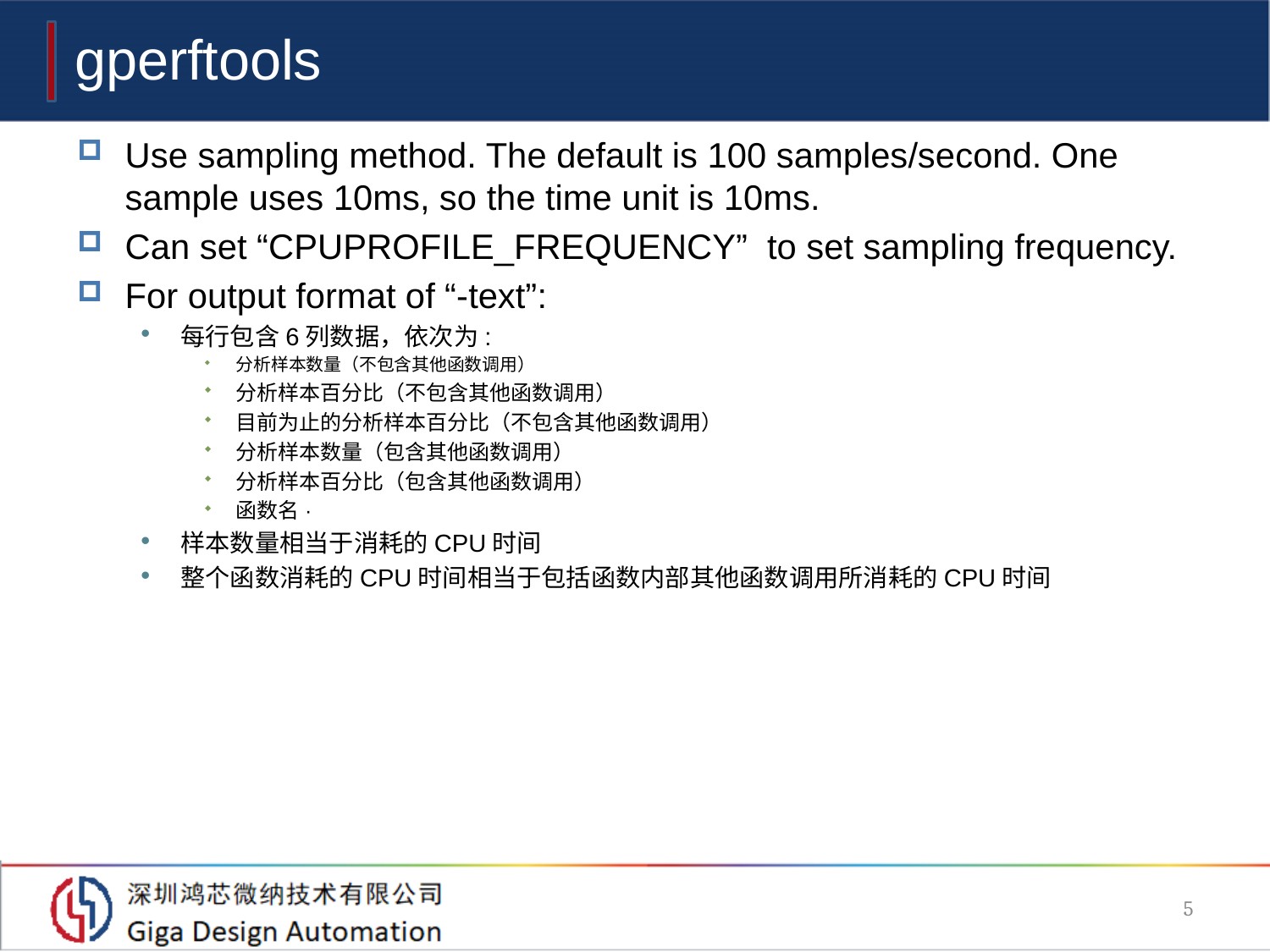

# gperftools
Use sampling method. The default is 100 samples/second. One sample uses 10ms, so the time unit is 10ms.
Can set “CPUPROFILE_FREQUENCY”  to set sampling frequency.
For output format of “-text”:
每行包含6列数据，依次为:
分析样本数量（不包含其他函数调用）
分析样本百分比（不包含其他函数调用）
目前为止的分析样本百分比（不包含其他函数调用）
分析样本数量（包含其他函数调用）
分析样本百分比（包含其他函数调用）
函数名·
样本数量相当于消耗的CPU时间
整个函数消耗的CPU时间相当于包括函数内部其他函数调用所消耗的CPU时间

5